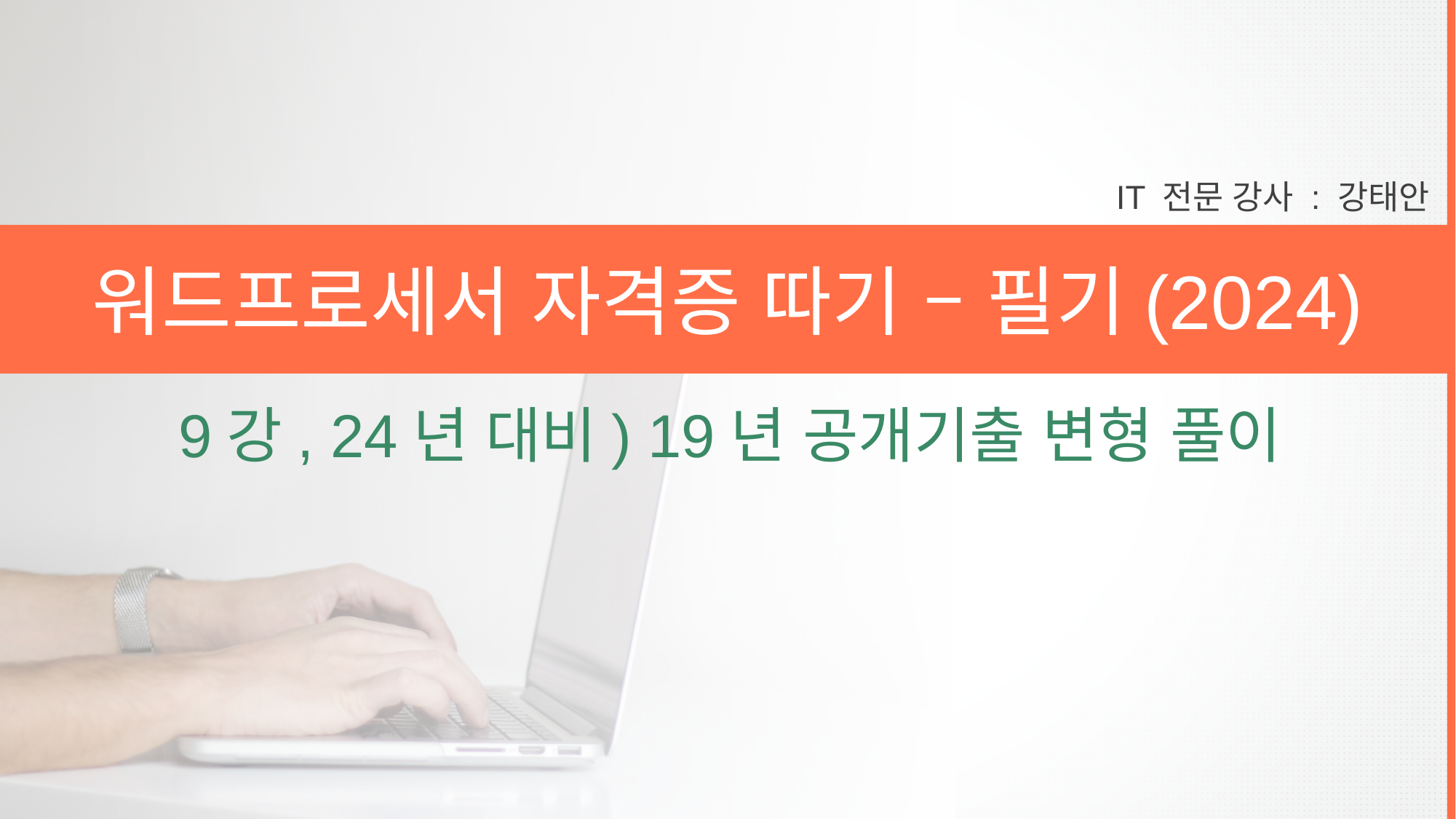

IT 전문 강사 : 강태안
워드프로세서 자격증 따기 – 필기(2024)
9강, 24년 대비) 19년 공개기출 변형 풀이